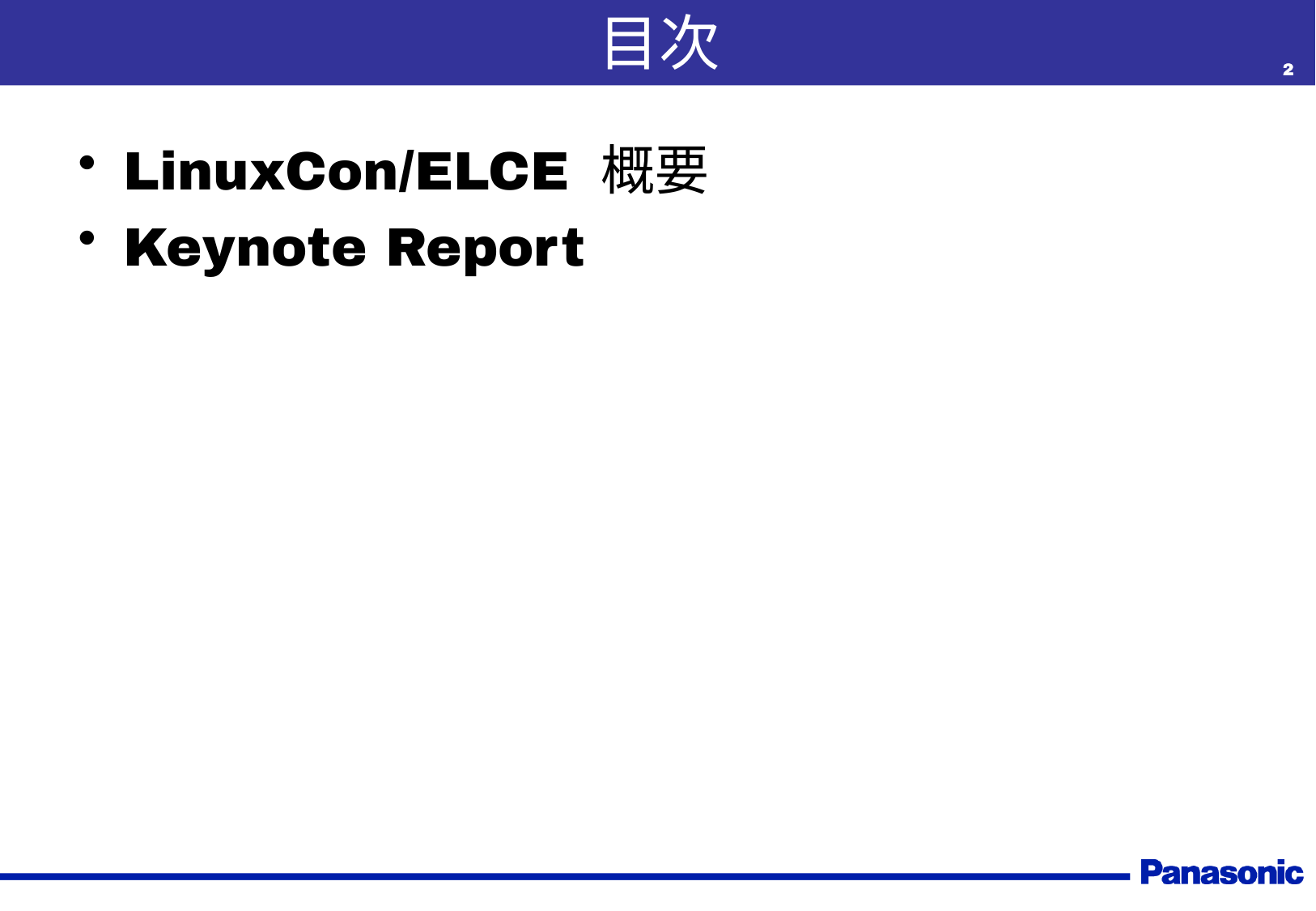

# 目次
2
2
LinuxCon/ELCE 概要
Keynote Report